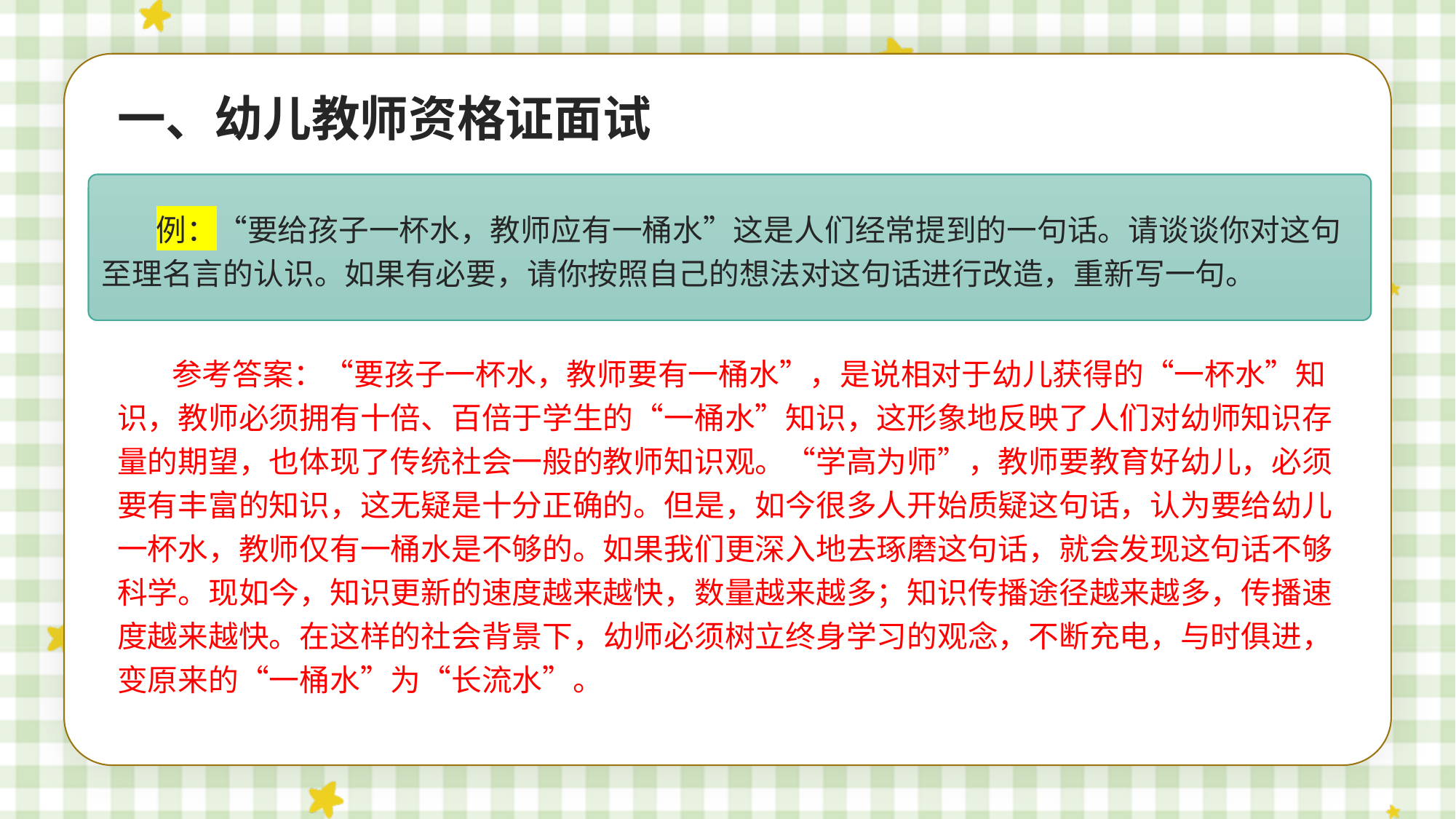

一、幼儿教师资格证面试
例：“要给孩子一杯水，教师应有一桶水”这是人们经常提到的一句话。请谈谈你对这句至理名言的认识。如果有必要，请你按照自己的想法对这句话进行改造，重新写一句。
参考答案：“要孩子一杯水，教师要有一桶水”，是说相对于幼儿获得的“一杯水”知识，教师必须拥有十倍、百倍于学生的“一桶水”知识，这形象地反映了人们对幼师知识存量的期望，也体现了传统社会一般的教师知识观。“学高为师”，教师要教育好幼儿，必须要有丰富的知识，这无疑是十分正确的。但是，如今很多人开始质疑这句话，认为要给幼儿一杯水，教师仅有一桶水是不够的。如果我们更深入地去琢磨这句话，就会发现这句话不够科学。现如今，知识更新的速度越来越快，数量越来越多；知识传播途径越来越多，传播速度越来越快。在这样的社会背景下，幼师必须树立终身学习的观念，不断充电，与时俱进，变原来的“一桶水”为“长流水”。